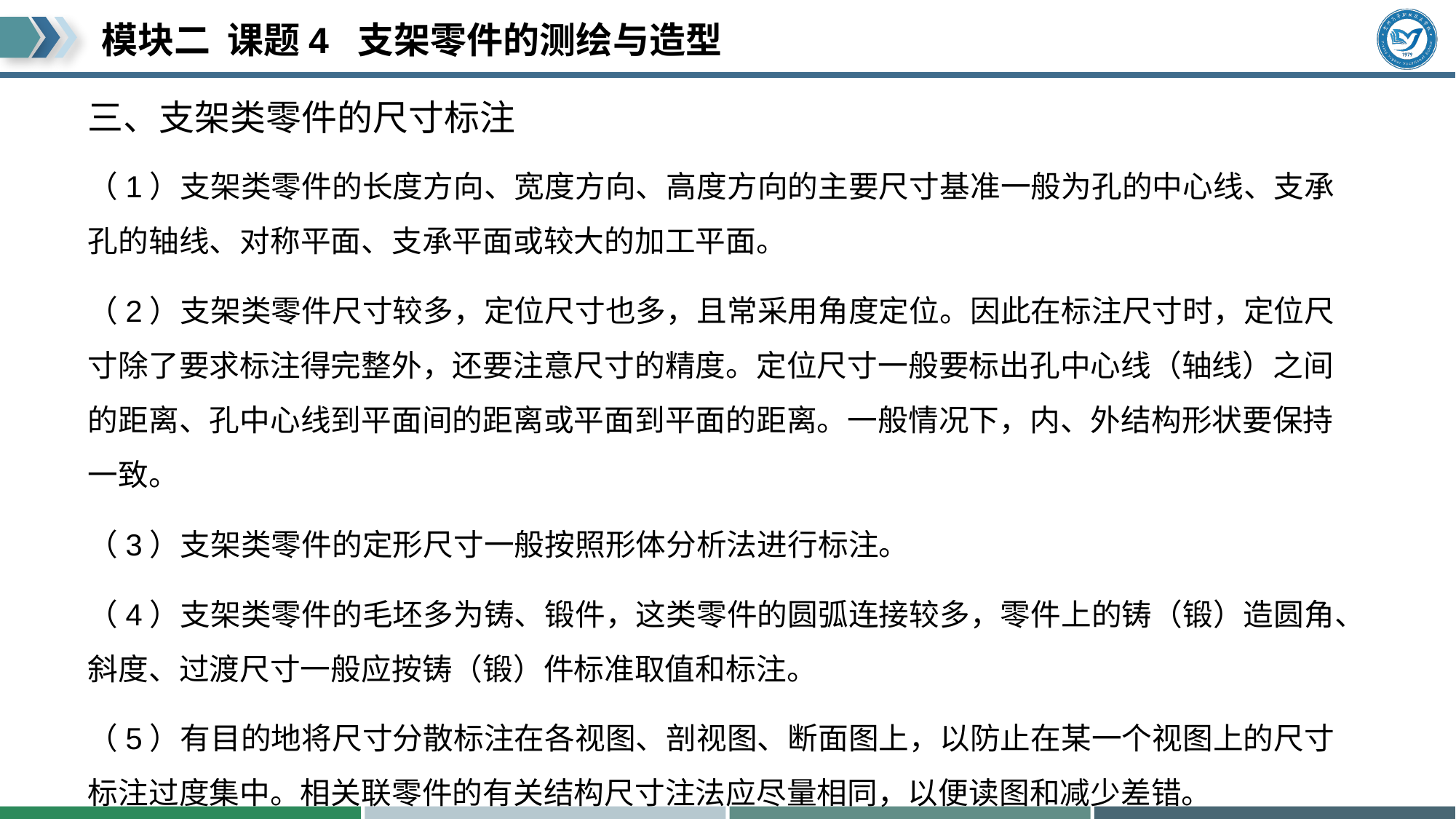

# 三、支架类零件的尺寸标注
（1）支架类零件的长度方向、宽度方向、高度方向的主要尺寸基准一般为孔的中心线、支承孔的轴线、对称平面、支承平面或较大的加工平面。
（2）支架类零件尺寸较多，定位尺寸也多，且常采用角度定位。因此在标注尺寸时，定位尺寸除了要求标注得完整外，还要注意尺寸的精度。定位尺寸一般要标出孔中心线（轴线）之间的距离、孔中心线到平面间的距离或平面到平面的距离。一般情况下，内、外结构形状要保持一致。
（3）支架类零件的定形尺寸一般按照形体分析法进行标注。
（4）支架类零件的毛坯多为铸、锻件，这类零件的圆弧连接较多，零件上的铸（锻）造圆角、斜度、过渡尺寸一般应按铸（锻）件标准取值和标注。
（5）有目的地将尺寸分散标注在各视图、剖视图、断面图上，以防止在某一个视图上的尺寸标注过度集中。相关联零件的有关结构尺寸注法应尽量相同，以便读图和减少差错。